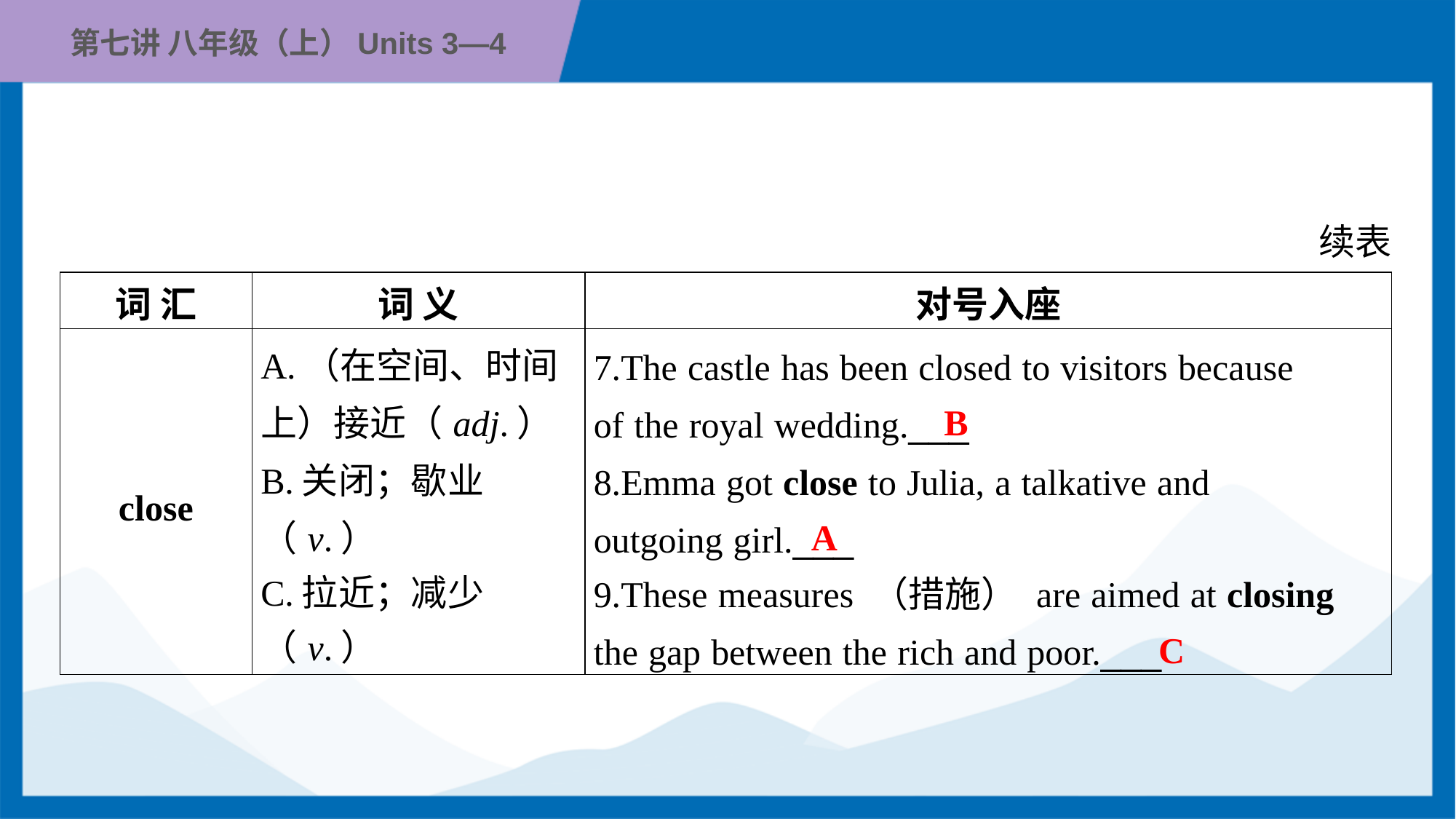

续表
| 词 汇 | 词 义 | 对号入座 |
| --- | --- | --- |
| close | A.（在空间、时间 上）接近（adj.） B.关闭；歇业（v.） C.拉近；减少（v.） | 7.The castle has been closed to visitors because of the royal wedding.\_\_\_ 8.Emma got close to Julia, a talkative and outgoing girl.\_\_\_ 9.These measures （措施） are aimed at closing the gap between the rich and poor.\_\_\_ |
B
A
C